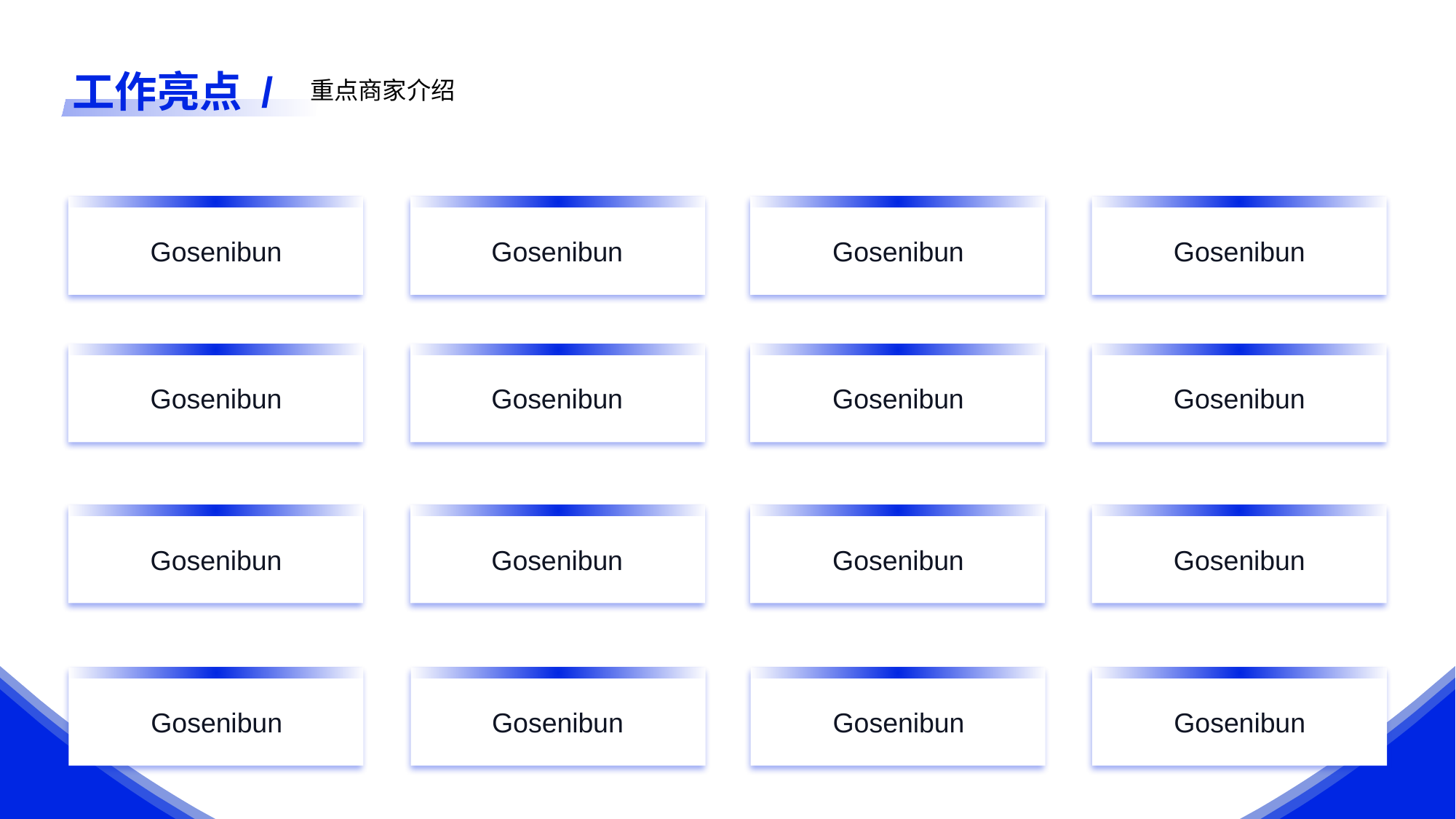

工作亮点 /

重点商家介绍

Gosenibun
Gosenibun
Gosenibun
Gosenibun

Gosenibun
Gosenibun
Gosenibun
Gosenibun

Gosenibun
Gosenibun
Gosenibun
Gosenibun

Gosenibun
Gosenibun
Gosenibun
Gosenibun